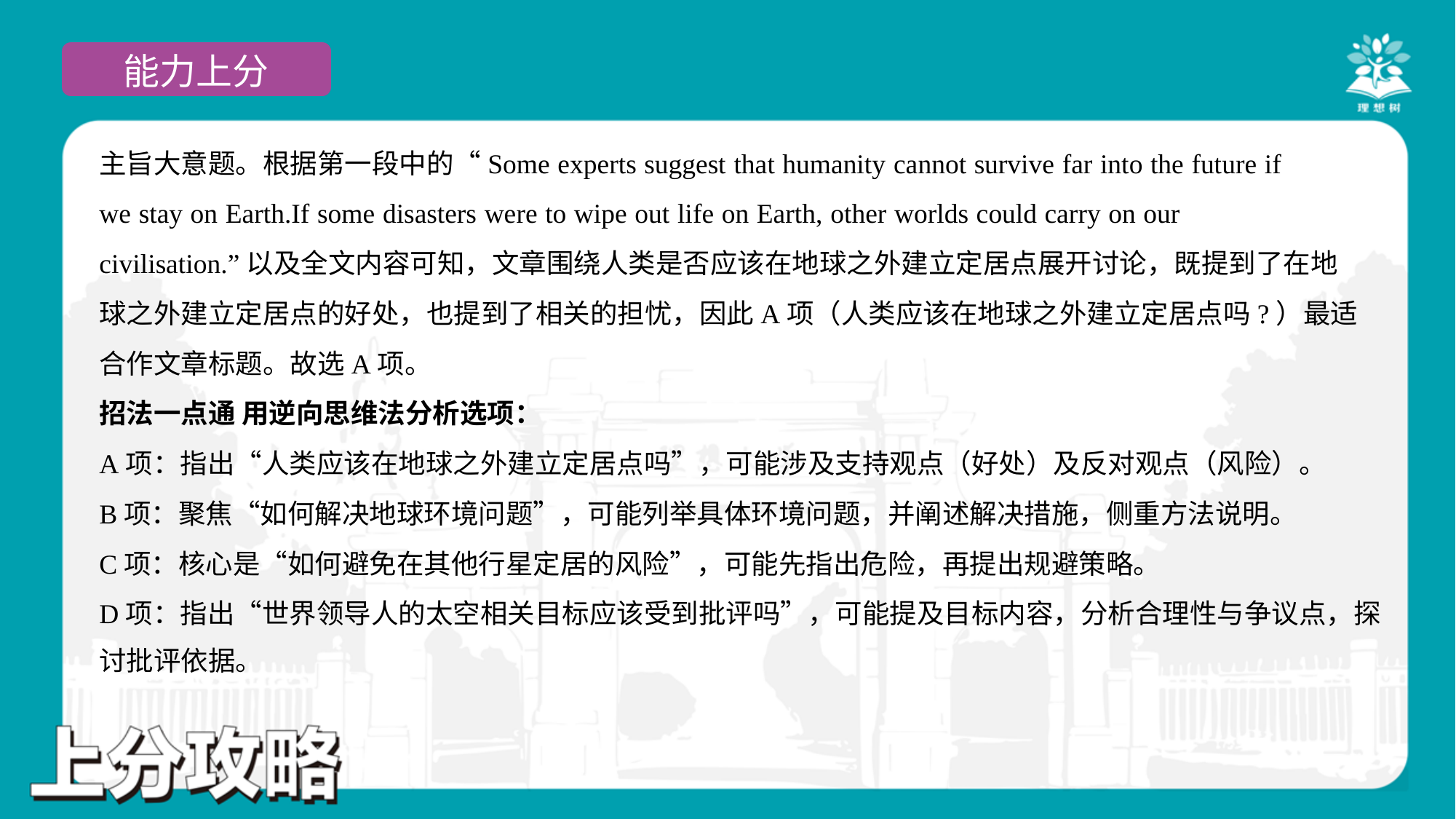

主旨大意题。根据第一段中的“Some experts suggest that humanity cannot survive far into the future if
we stay on Earth.If some disasters were to wipe out life on Earth, other worlds could carry on our
civilisation.”以及全文内容可知，文章围绕人类是否应该在地球之外建立定居点展开讨论，既提到了在地
球之外建立定居点的好处，也提到了相关的担忧，因此A项（人类应该在地球之外建立定居点吗?）最适
合作文章标题。故选A项。
招法一点通 用逆向思维法分析选项：
A项：指出“人类应该在地球之外建立定居点吗”，可能涉及支持观点（好处）及反对观点（风险）。
B项：聚焦“如何解决地球环境问题”，可能列举具体环境问题，并阐述解决措施，侧重方法说明。
C项：核心是“如何避免在其他行星定居的风险”，可能先指出危险，再提出规避策略。
D项：指出“世界领导人的太空相关目标应该受到批评吗”，可能提及目标内容，分析合理性与争议点，探
讨批评依据。